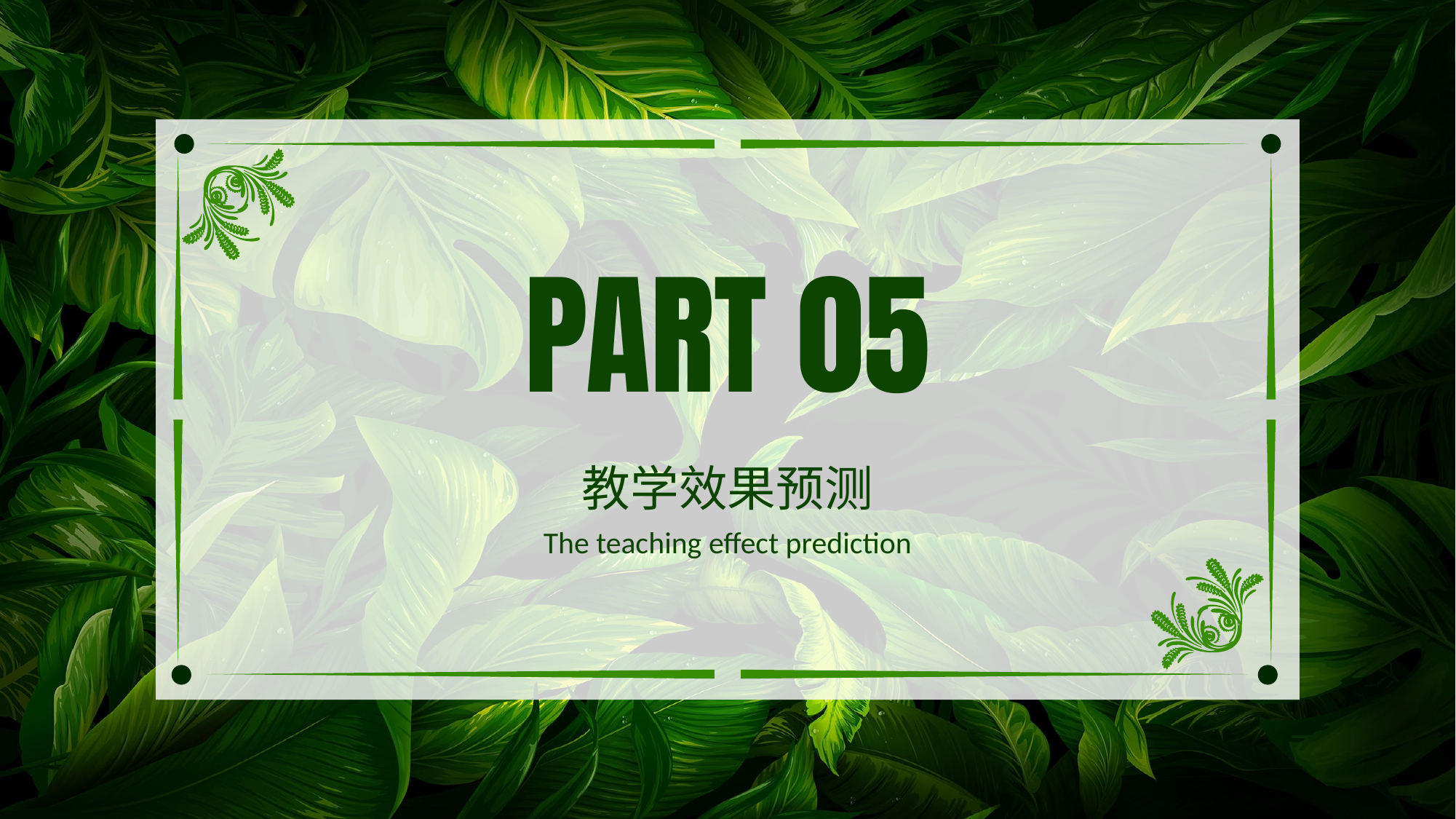

PART 05
教学效果预测
The teaching effect prediction